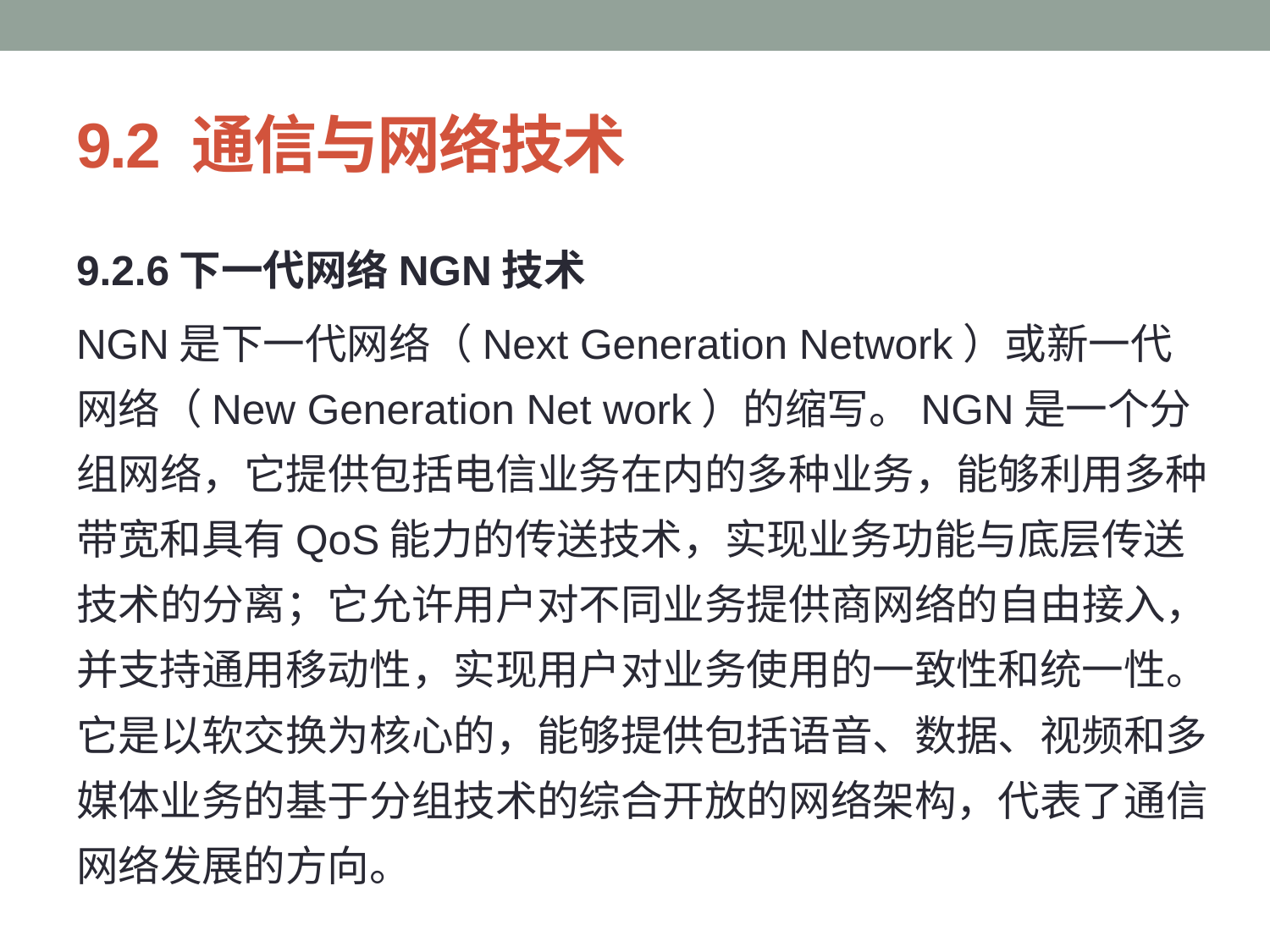

# 9.2 通信与网络技术
9.2.6下一代网络NGN技术
NGN是下一代网络（Next Generation Network）或新一代网络（New Generation Net work）的缩写。NGN是一个分组网络，它提供包括电信业务在内的多种业务，能够利用多种带宽和具有QoS能力的传送技术，实现业务功能与底层传送技术的分离；它允许用户对不同业务提供商网络的自由接入，并支持通用移动性，实现用户对业务使用的一致性和统一性。它是以软交换为核心的，能够提供包括语音、数据、视频和多媒体业务的基于分组技术的综合开放的网络架构，代表了通信网络发展的方向。